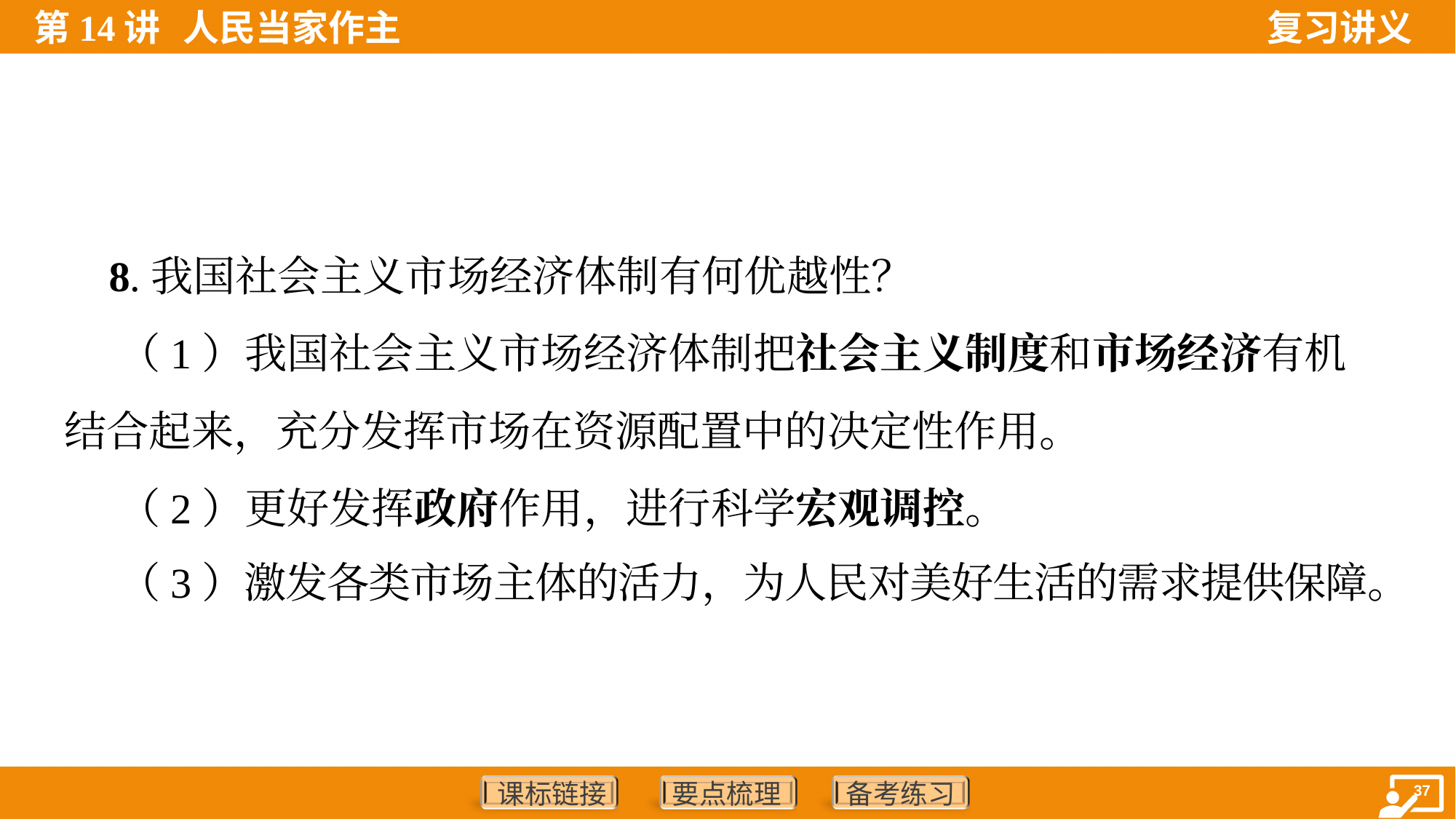

8.我国社会主义市场经济体制有何优越性？
    （1）我国社会主义市场经济体制把社会主义制度和市场经济有机
结合起来，充分发挥市场在资源配置中的决定性作用。
    （2）更好发挥政府作用，进行科学宏观调控。
    （3）激发各类市场主体的活力，为人民对美好生活的需求提供保障。